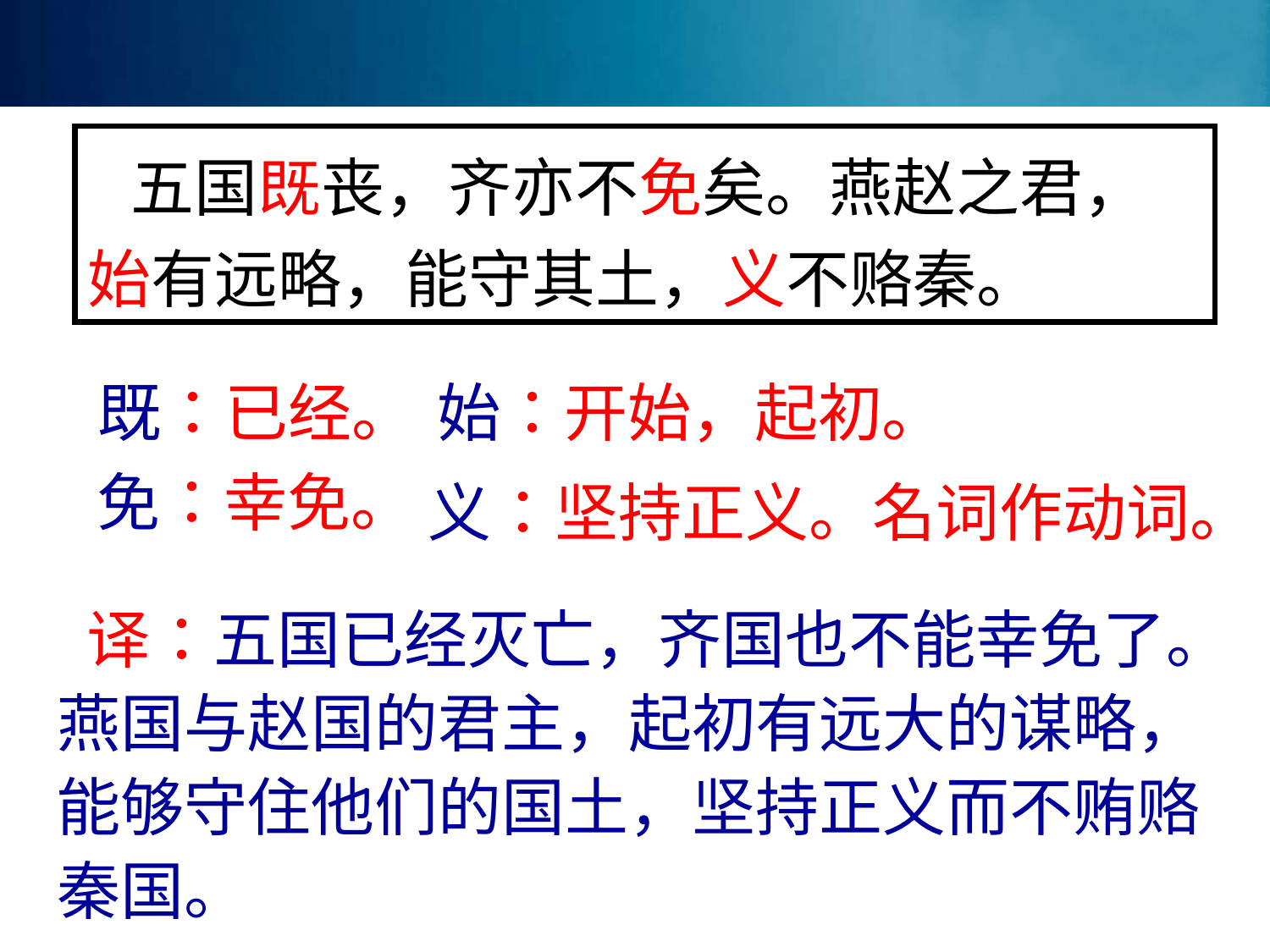

五国既丧，齐亦不免矣。燕赵之君，始有远略，能守其土，义不赂秦。
既：已经。
始：开始，起初。
免：幸免。
义：坚持正义。名词作动词。
 译：五国已经灭亡，齐国也不能幸免了。燕国与赵国的君主，起初有远大的谋略，能够守住他们的国土，坚持正义而不贿赂秦国。